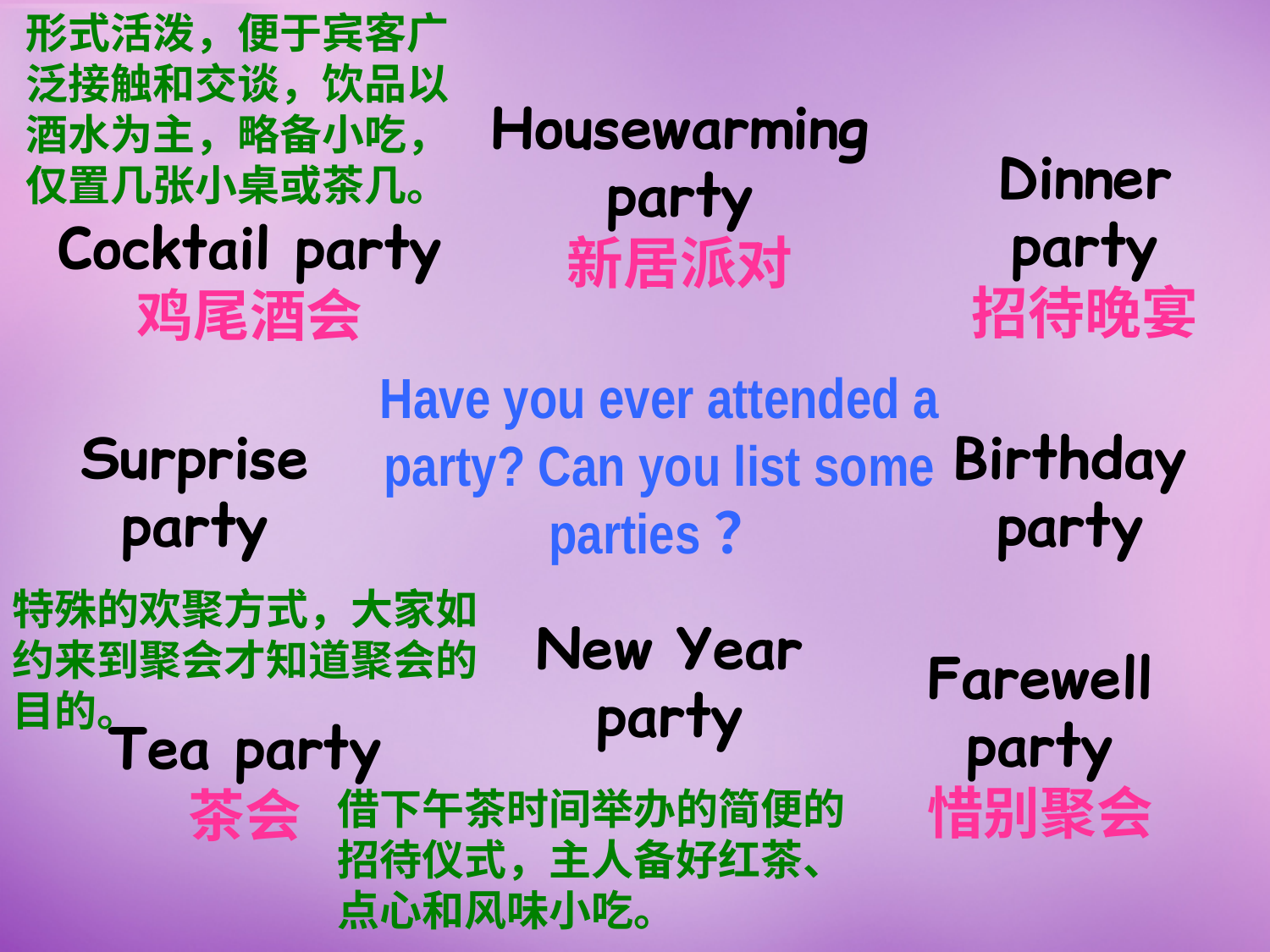

形式活泼，便于宾客广泛接触和交谈，饮品以酒水为主，略备小吃，仅置几张小桌或茶几。
Housewarming party
新居派对
Dinner party
招待晚宴
Cocktail party
鸡尾酒会

Have you ever attended a party? Can you list some parties？
Surprise party
Birthday party
特殊的欢聚方式，大家如约来到聚会才知道聚会的目的。
New Year party
Farewell party
惜别聚会
Tea party
茶会
借下午茶时间举办的简便的招待仪式，主人备好红茶、点心和风味小吃。